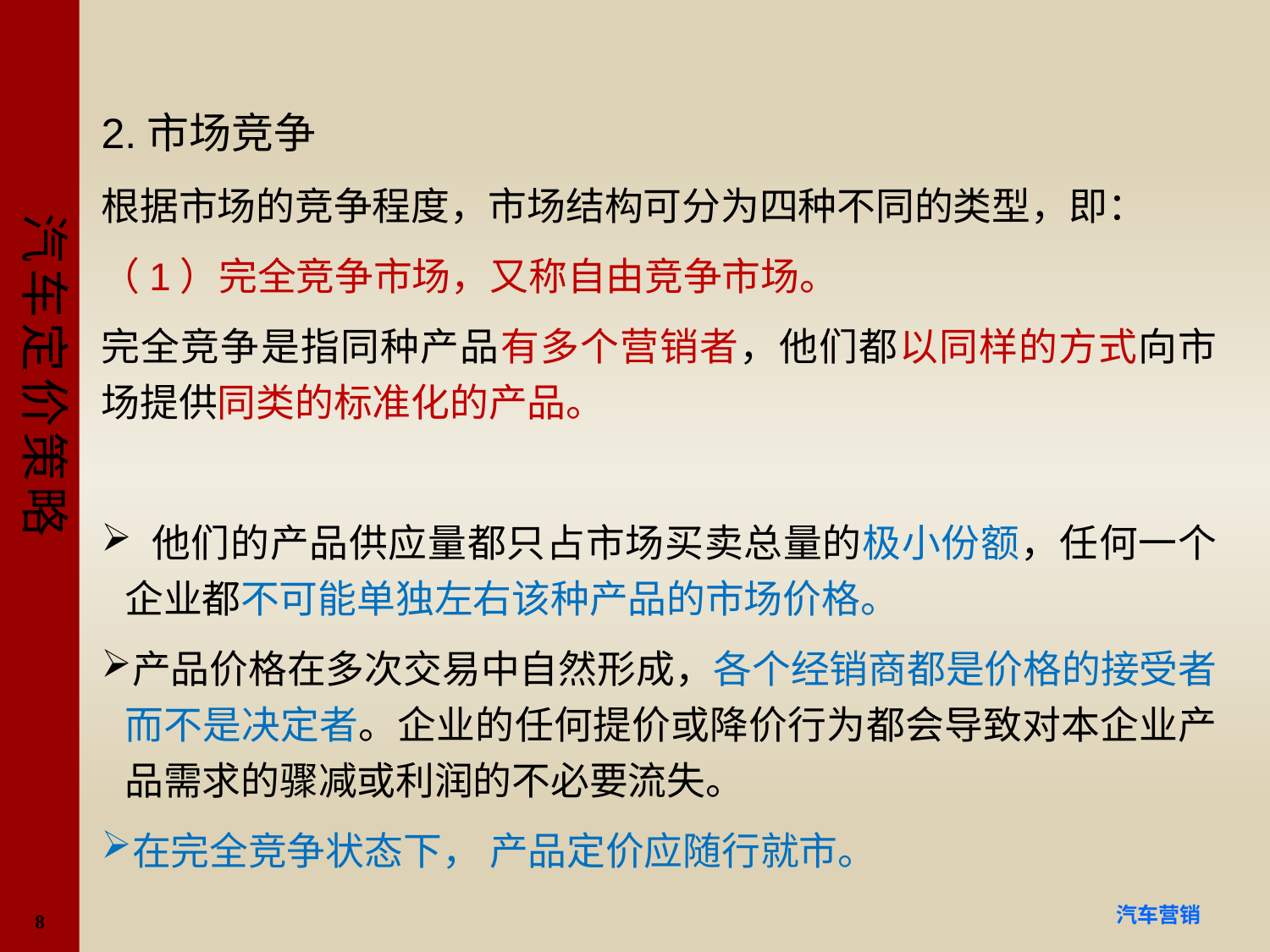

#
2.市场竞争
根据市场的竞争程度，市场结构可分为四种不同的类型，即：
（1）完全竞争市场，又称自由竞争市场。
完全竞争是指同种产品有多个营销者，他们都以同样的方式向市场提供同类的标准化的产品。

 他们的产品供应量都只占市场买卖总量的极小份额，任何一个企业都不可能单独左右该种产品的市场价格。
产品价格在多次交易中自然形成，各个经销商都是价格的接受者而不是决定者。企业的任何提价或降价行为都会导致对本企业产品需求的骤减或利润的不必要流失。
在完全竞争状态下， 产品定价应随行就市。

8